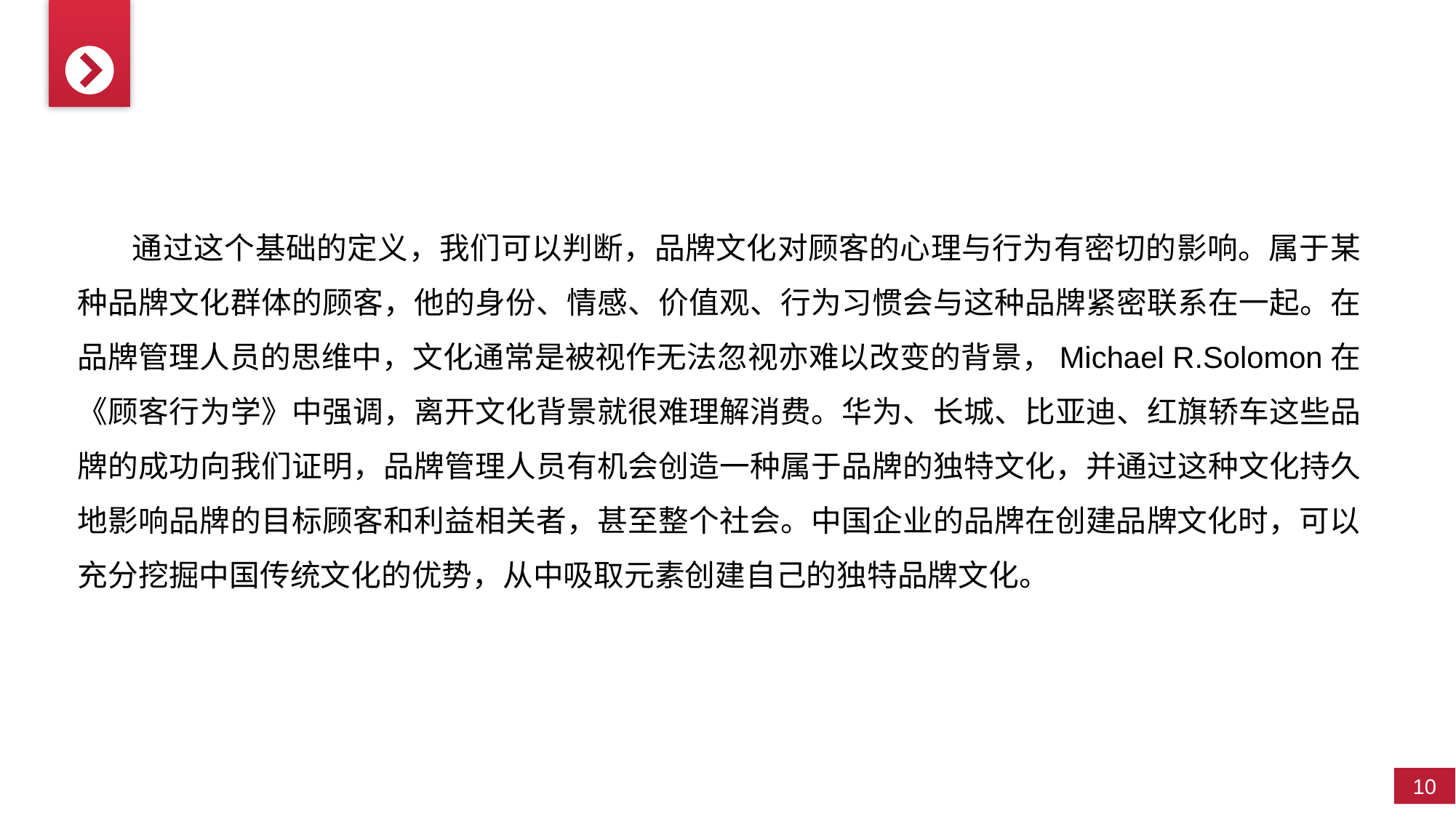

通过这个基础的定义，我们可以判断，品牌文化对顾客的心理与行为有密切的影响。属于某种品牌文化群体的顾客，他的身份、情感、价值观、行为习惯会与这种品牌紧密联系在一起。在品牌管理人员的思维中，文化通常是被视作无法忽视亦难以改变的背景，Michael R.Solomon在《顾客行为学》中强调，离开文化背景就很难理解消费。华为、长城、比亚迪、红旗轿车这些品牌的成功向我们证明，品牌管理人员有机会创造一种属于品牌的独特文化，并通过这种文化持久地影响品牌的目标顾客和利益相关者，甚至整个社会。中国企业的品牌在创建品牌文化时，可以充分挖掘中国传统文化的优势，从中吸取元素创建自己的独特品牌文化。